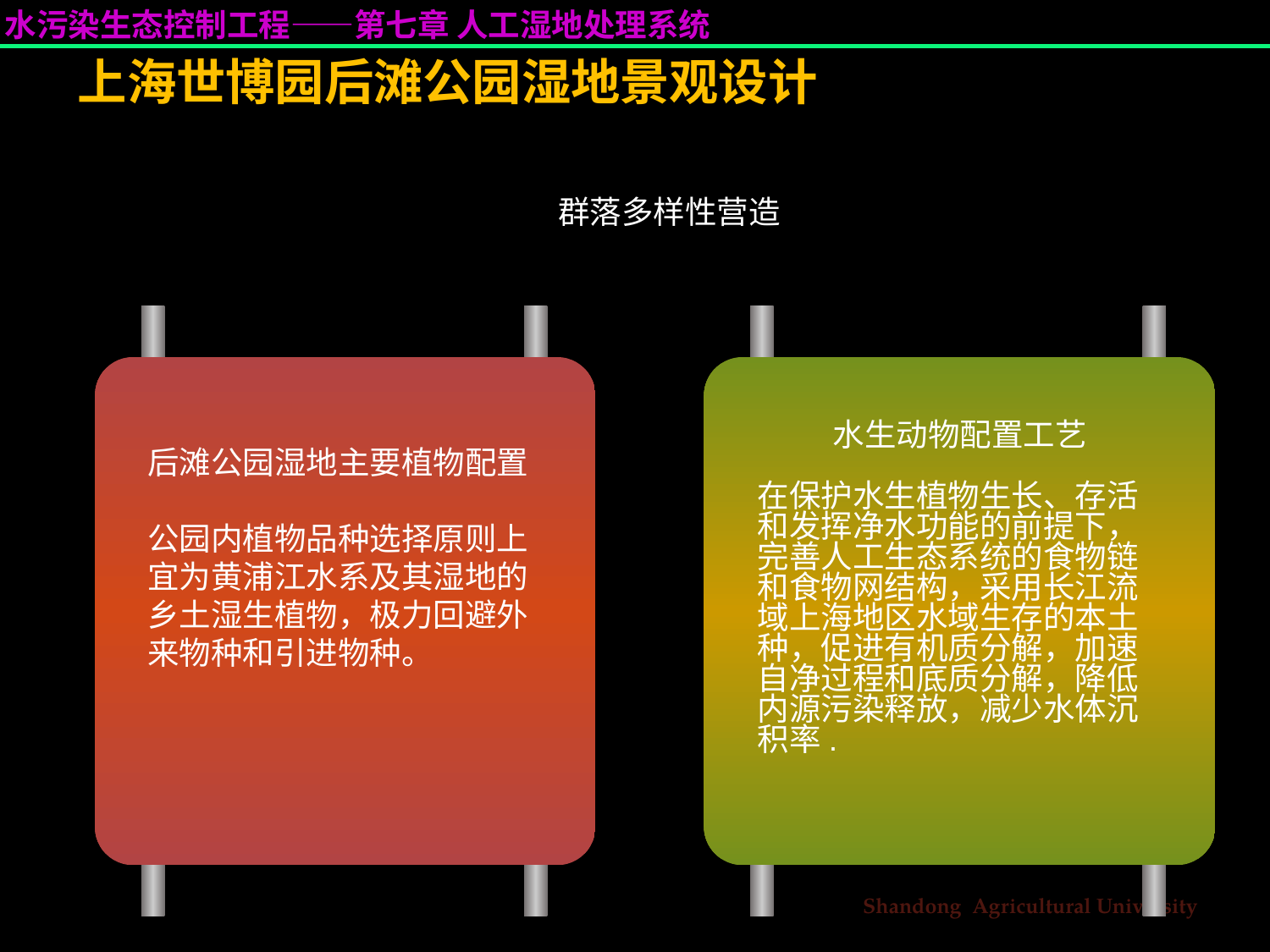

上海世博园后滩公园湿地景观设计
群落多样性营造

水生动物配置工艺

在保护水生植物生长、存活和发挥净水功能的前提下，完善人工生态系统的食物链和食物网结构，采用长江流域上海地区水域生存的本土种，促进有机质分解，加速自净过程和底质分解，降低内源污染释放，减少水体沉积率.

后滩公园湿地主要植物配置

公园内植物品种选择原则上宜为黄浦江水系及其湿地的乡土湿生植物，极力回避外来物种和引进物种。